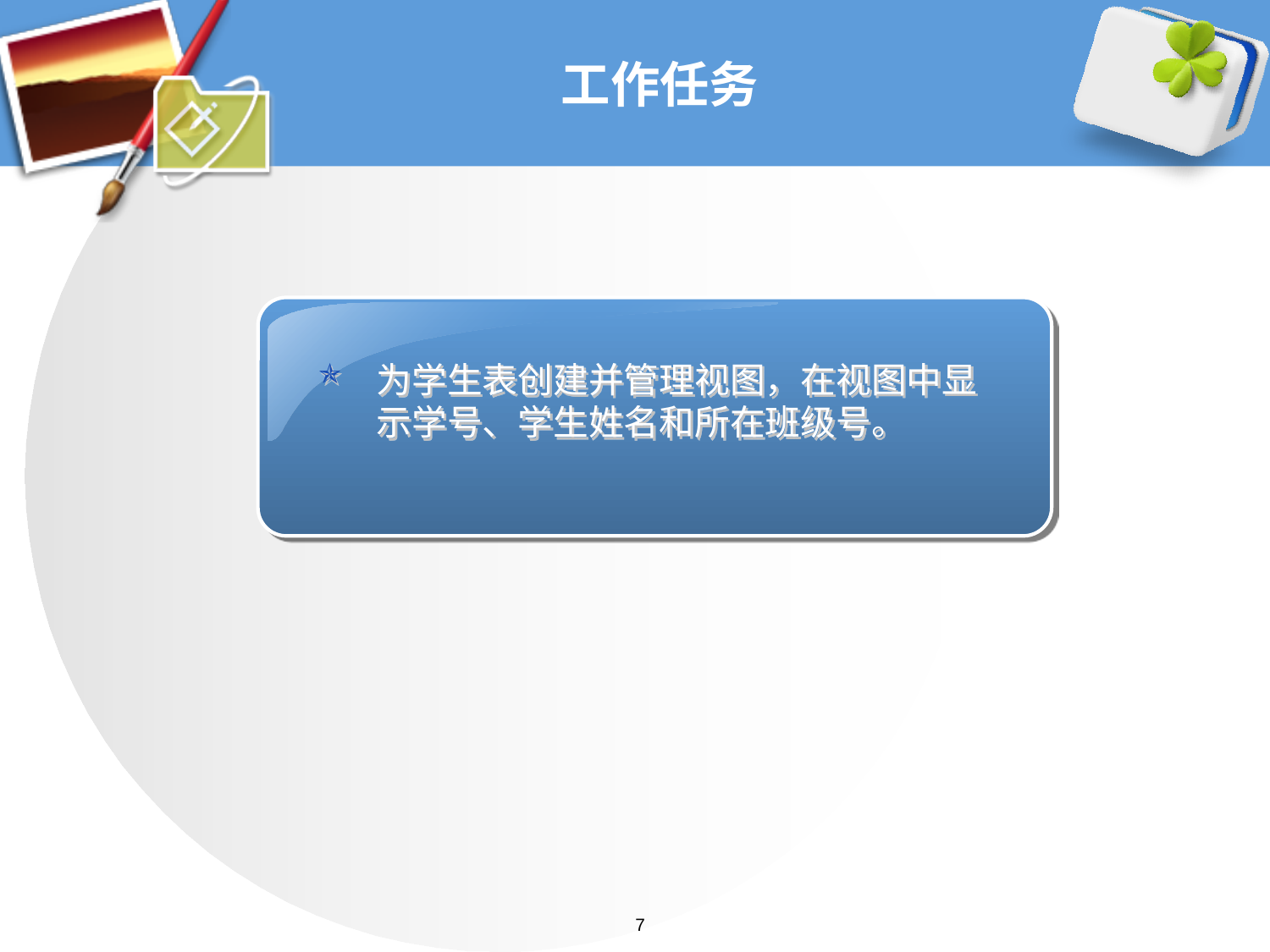

# 工作任务

为学生表创建并管理视图，在视图中显示学号、学生姓名和所在班级号。
7